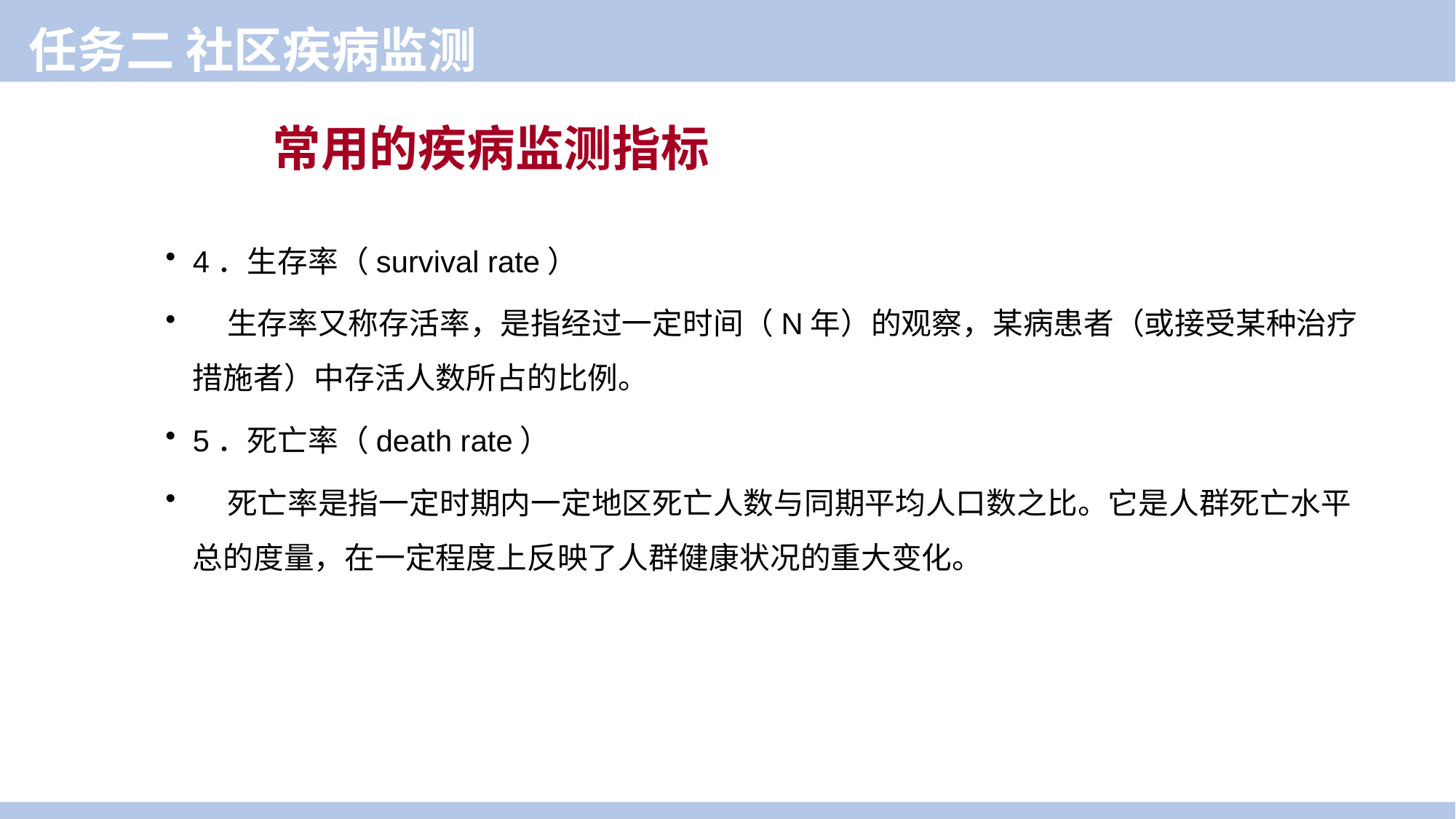

任务二 社区疾病监测
常用的疾病监测指标
4．生存率（survival rate）
    生存率又称存活率，是指经过一定时间（N年）的观察，某病患者（或接受某种治疗措施者）中存活人数所占的比例。
5．死亡率（death rate）
    死亡率是指一定时期内一定地区死亡人数与同期平均人口数之比。它是人群死亡水平总的度量，在一定程度上反映了人群健康状况的重大变化。